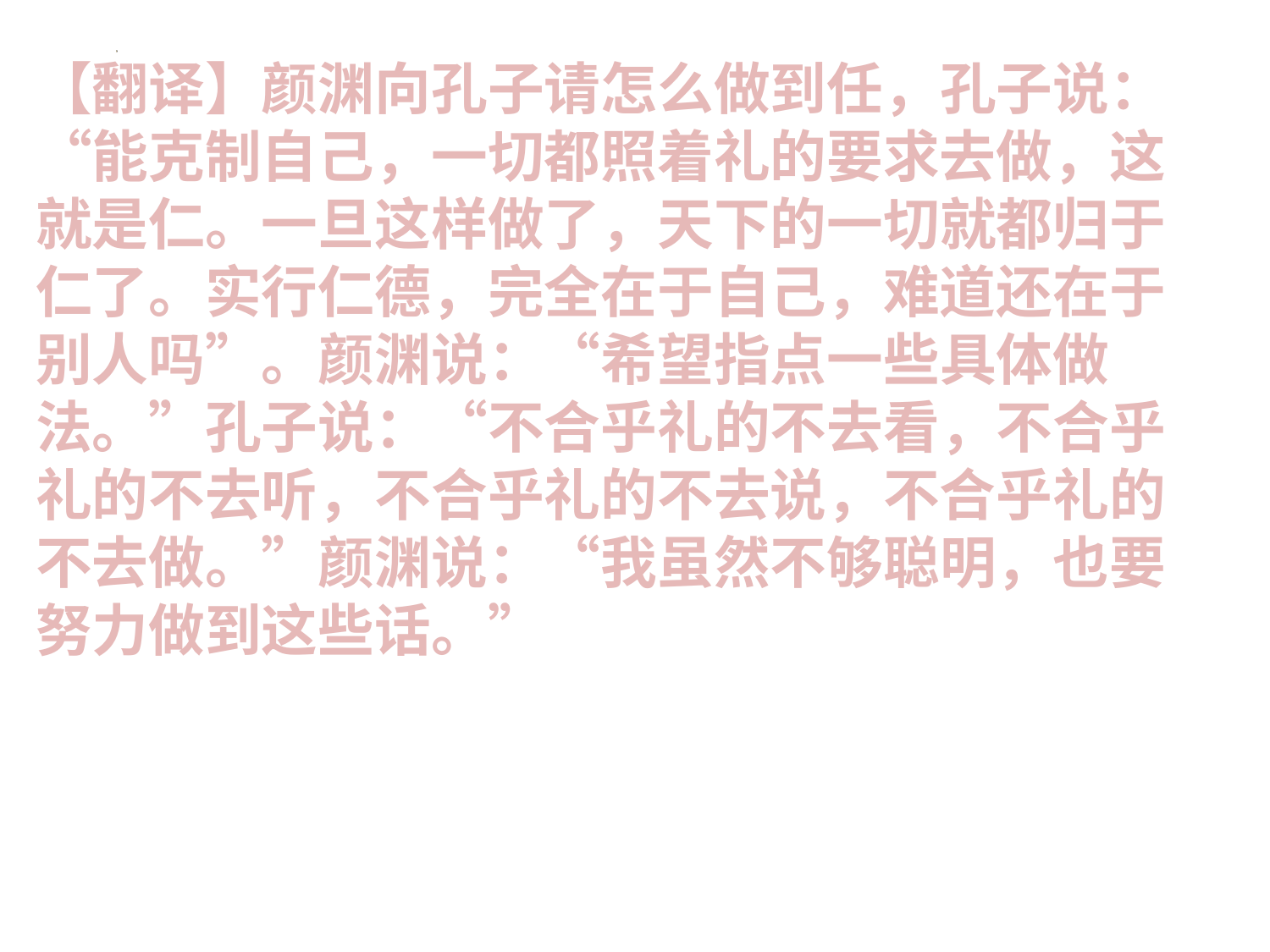

【翻译】颜渊向孔子请怎么做到任，孔子说：“能克制自己，一切都照着礼的要求去做，这就是仁。一旦这样做了，天下的一切就都归于仁了。实行仁德，完全在于自己，难道还在于别人吗”。颜渊说：“希望指点一些具体做法。”孔子说：“不合乎礼的不去看，不合乎礼的不去听，不合乎礼的不去说，不合乎礼的不去做。”颜渊说：“我虽然不够聪明，也要努力做到这些话。”